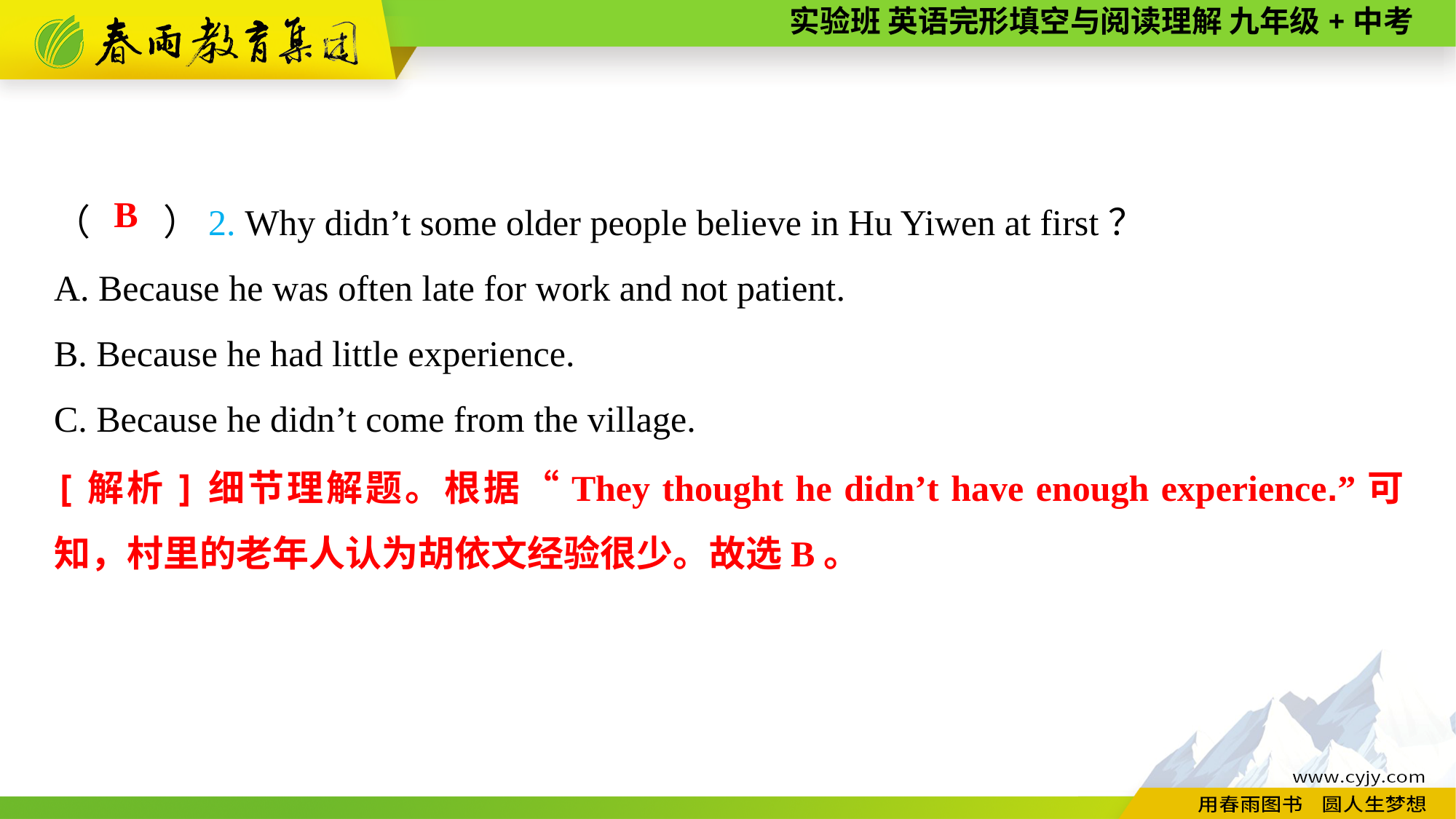

（　　）2. Why didn’t some older people believe in Hu Yiwen at first？
A. Because he was often late for work and not patient.
B. Because he had little experience.
C. Because he didn’t come from the village.
B
[解析]细节理解题。根据“They thought he didn’t have enough experience.”可知，村里的老年人认为胡依文经验很少。故选B。